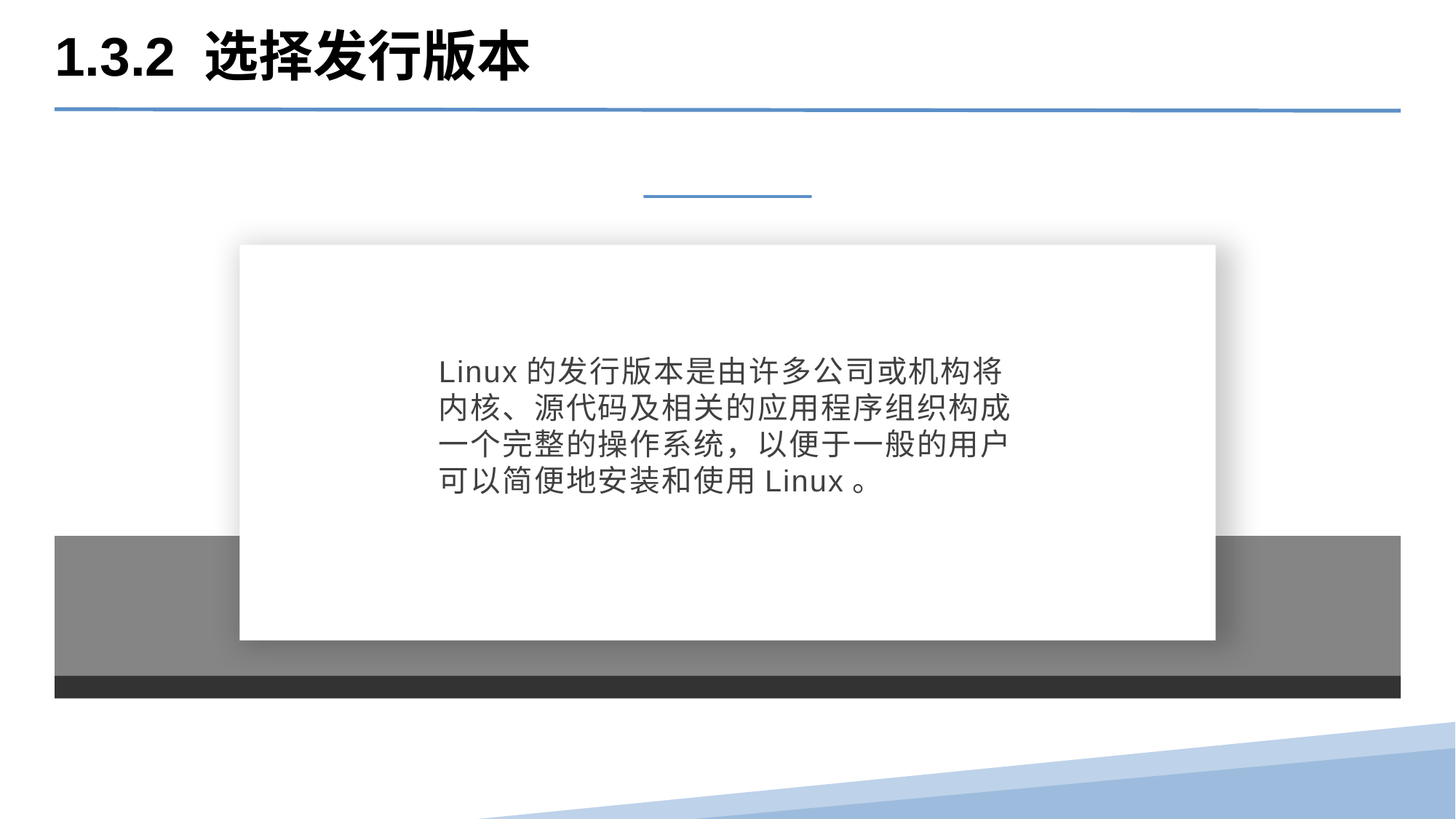

1.3.2 选择发行版本

Linux的发行版本是由许多公司或机构将内核、源代码及相关的应用程序组织构成一个完整的操作系统，以便于一般的用户可以简便地安装和使用Linux。